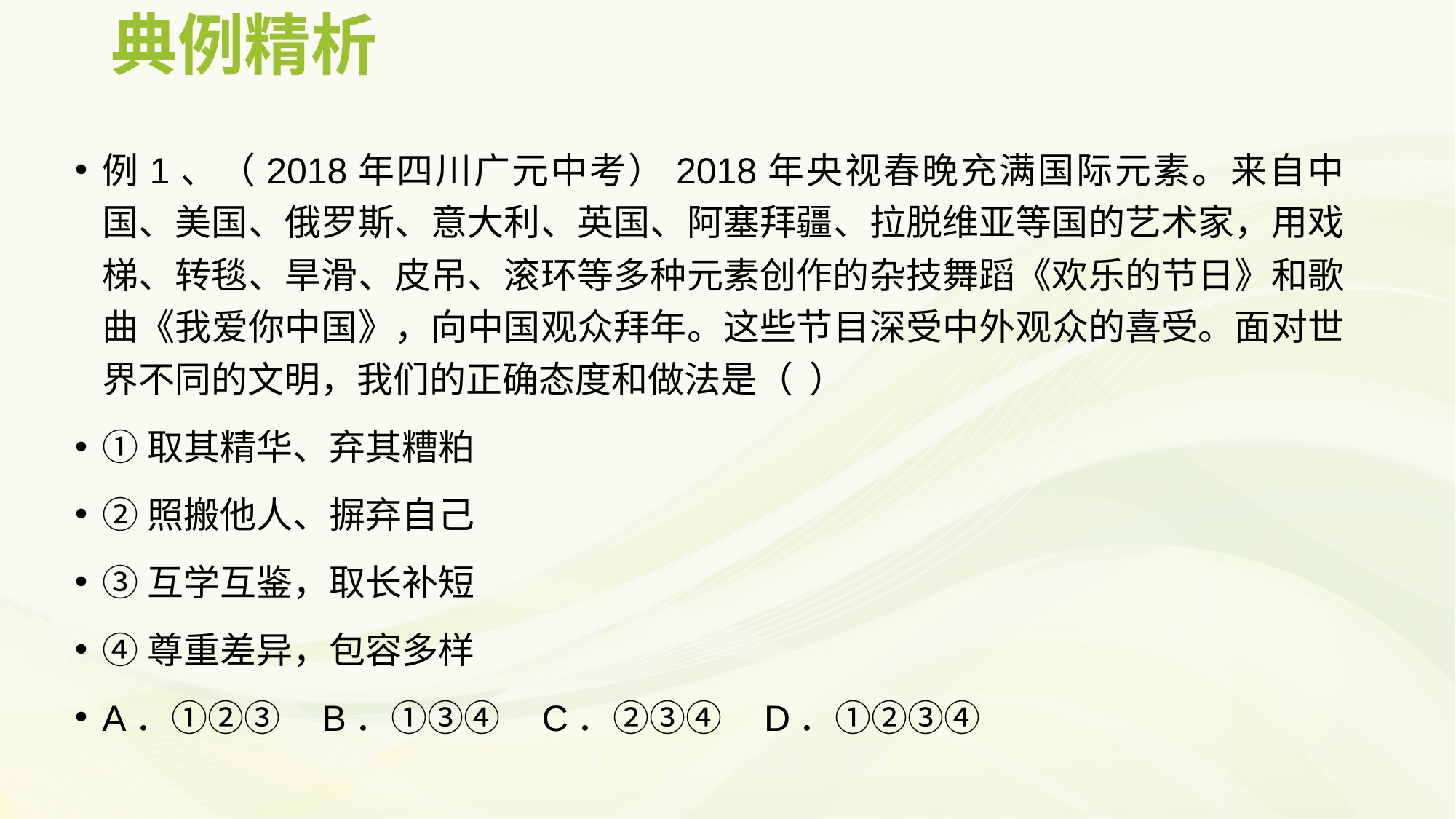

# 典例精析
例1、（2018年四川广元中考）2018年央视春晚充满国际元素。来自中国、美国、俄罗斯、意大利、英国、阿塞拜疆、拉脱维亚等国的艺术家，用戏梯、转毯、旱滑、皮吊、滚环等多种元素创作的杂技舞蹈《欢乐的节日》和歌曲《我爱你中国》，向中国观众拜年。这些节目深受中外观众的喜受。面对世界不同的文明，我们的正确态度和做法是（  ）
①取其精华、弃其糟粕
②照搬他人、摒弃自己
③互学互鉴，取长补短
④尊重差异，包容多样
A．①②③    B．①③④    C．②③④    D．①②③④